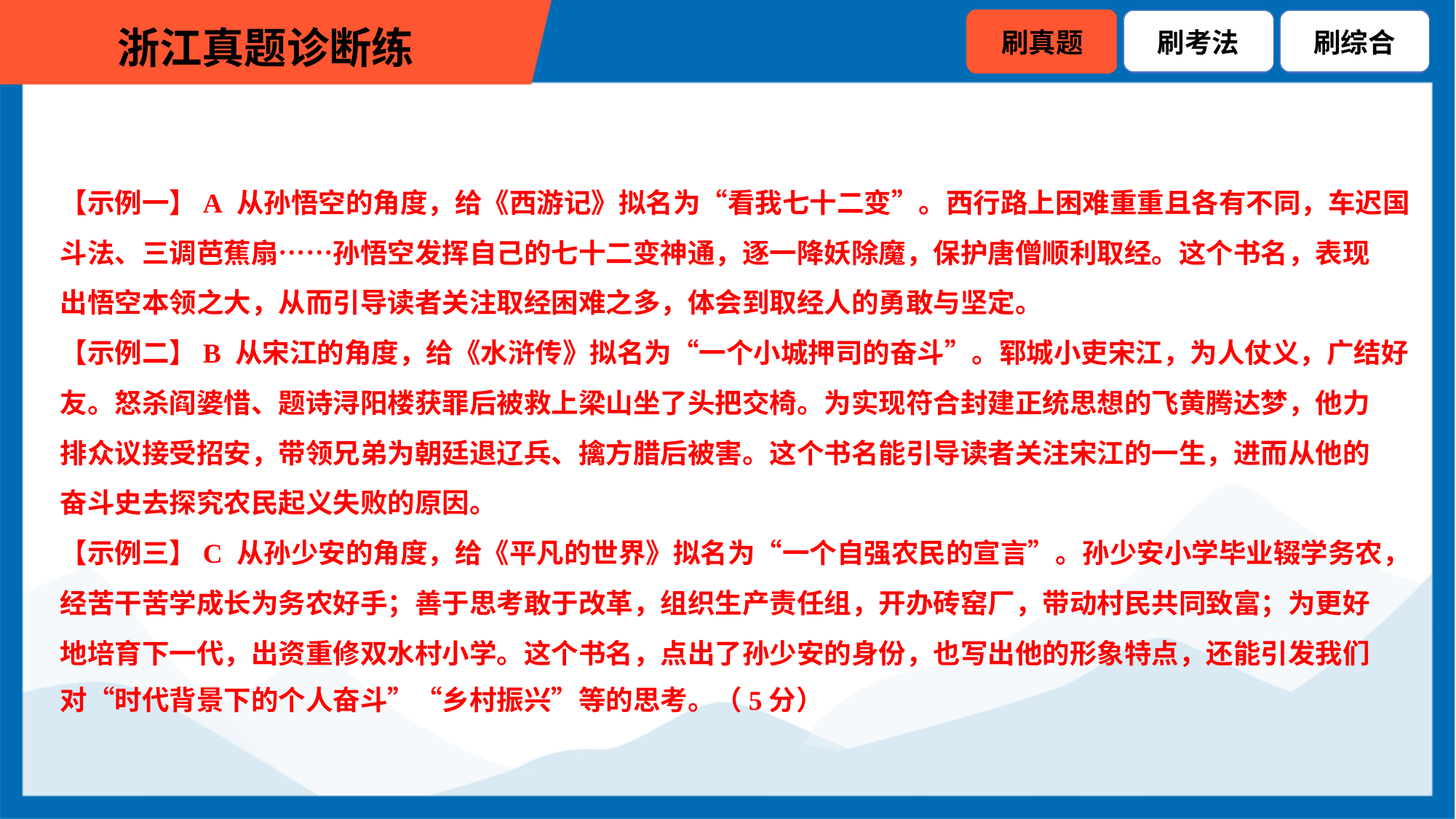

【示例一】A 从孙悟空的角度，给《西游记》拟名为“看我七十二变”。西行路上困难重重且各有不同，车迟国
斗法、三调芭蕉扇……孙悟空发挥自己的七十二变神通，逐一降妖除魔，保护唐僧顺利取经。这个书名，表现
出悟空本领之大，从而引导读者关注取经困难之多，体会到取经人的勇敢与坚定。
【示例二】B 从宋江的角度，给《水浒传》拟名为“一个小城押司的奋斗”。郓城小吏宋江，为人仗义，广结好
友。怒杀阎婆惜、题诗浔阳楼获罪后被救上梁山坐了头把交椅。为实现符合封建正统思想的飞黄腾达梦，他力
排众议接受招安，带领兄弟为朝廷退辽兵、擒方腊后被害。这个书名能引导读者关注宋江的一生，进而从他的
奋斗史去探究农民起义失败的原因。
【示例三】C 从孙少安的角度，给《平凡的世界》拟名为“一个自强农民的宣言”。孙少安小学毕业辍学务农，
经苦干苦学成长为务农好手；善于思考敢于改革，组织生产责任组，开办砖窑厂，带动村民共同致富；为更好
地培育下一代，出资重修双水村小学。这个书名，点出了孙少安的身份，也写出他的形象特点，还能引发我们
对“时代背景下的个人奋斗”“乡村振兴”等的思考。（5分）